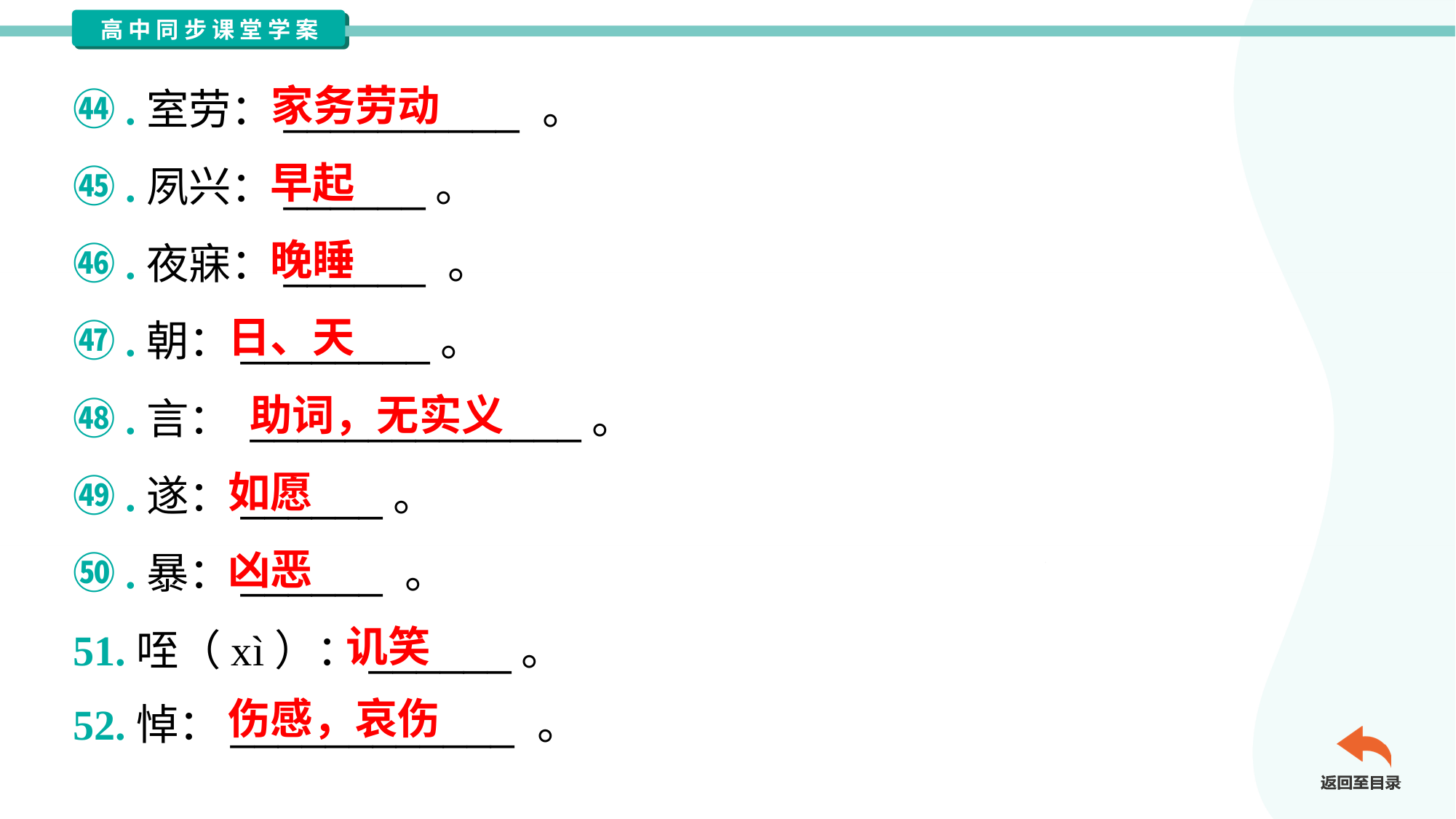

家务劳动
㊹.室劳：__________ 。
㊺.夙兴：______。
㊻.夜寐：______ 。
㊼.朝：________。
㊽.言： ______________。
㊾.遂：______。
㊿.暴：______ 。
51.咥（xì）：______。
52.悼：____________ 。
早起
晚睡
日、天
助词，无实义
如愿
凶恶
讥笑
伤感，哀伤